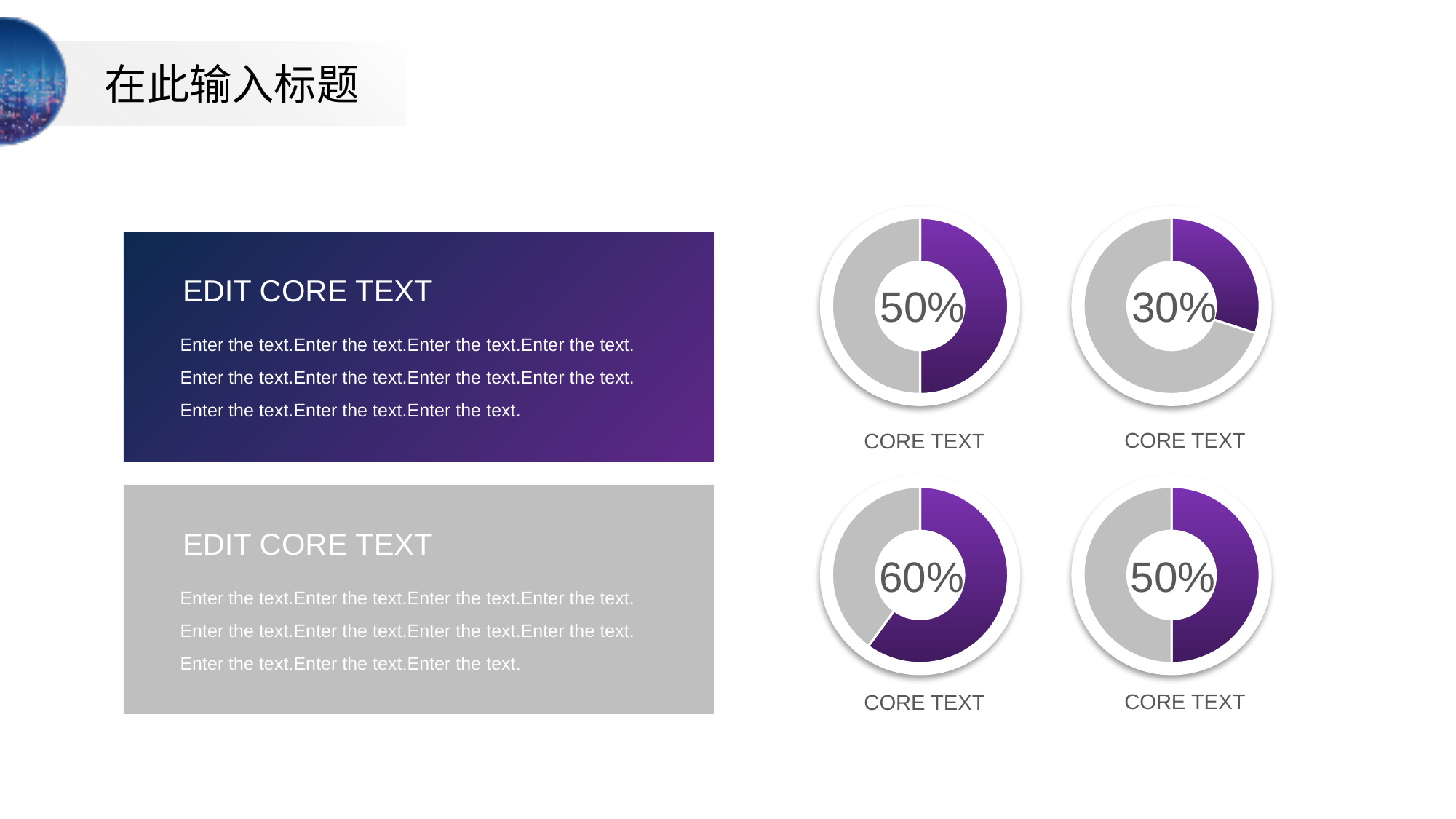

### Chart

| Category | 销售额 |
|---|---|
| 第一季度 | 5.0 |
| 第二季度 | 5.0 |
50%

### Chart

| Category | 销售额 |
|---|---|
| 第一季度 | 3.0 |
| 第二季度 | 7.0 |
30%

EDIT CORE TEXT
Enter the text.Enter the text.Enter the text.Enter the text.
Enter the text.Enter the text.Enter the text.Enter the text.
Enter the text.Enter the text.Enter the text.
CORE TEXT
CORE TEXT

### Chart

| Category | 销售额 |
|---|---|
| 第一季度 | 6.0 |
| 第二季度 | 4.0 |
60%

### Chart

| Category | 销售额 |
|---|---|
| 第一季度 | 5.0 |
| 第二季度 | 5.0 |
50%

EDIT CORE TEXT
Enter the text.Enter the text.Enter the text.Enter the text.
Enter the text.Enter the text.Enter the text.Enter the text.
Enter the text.Enter the text.Enter the text.
CORE TEXT
CORE TEXT